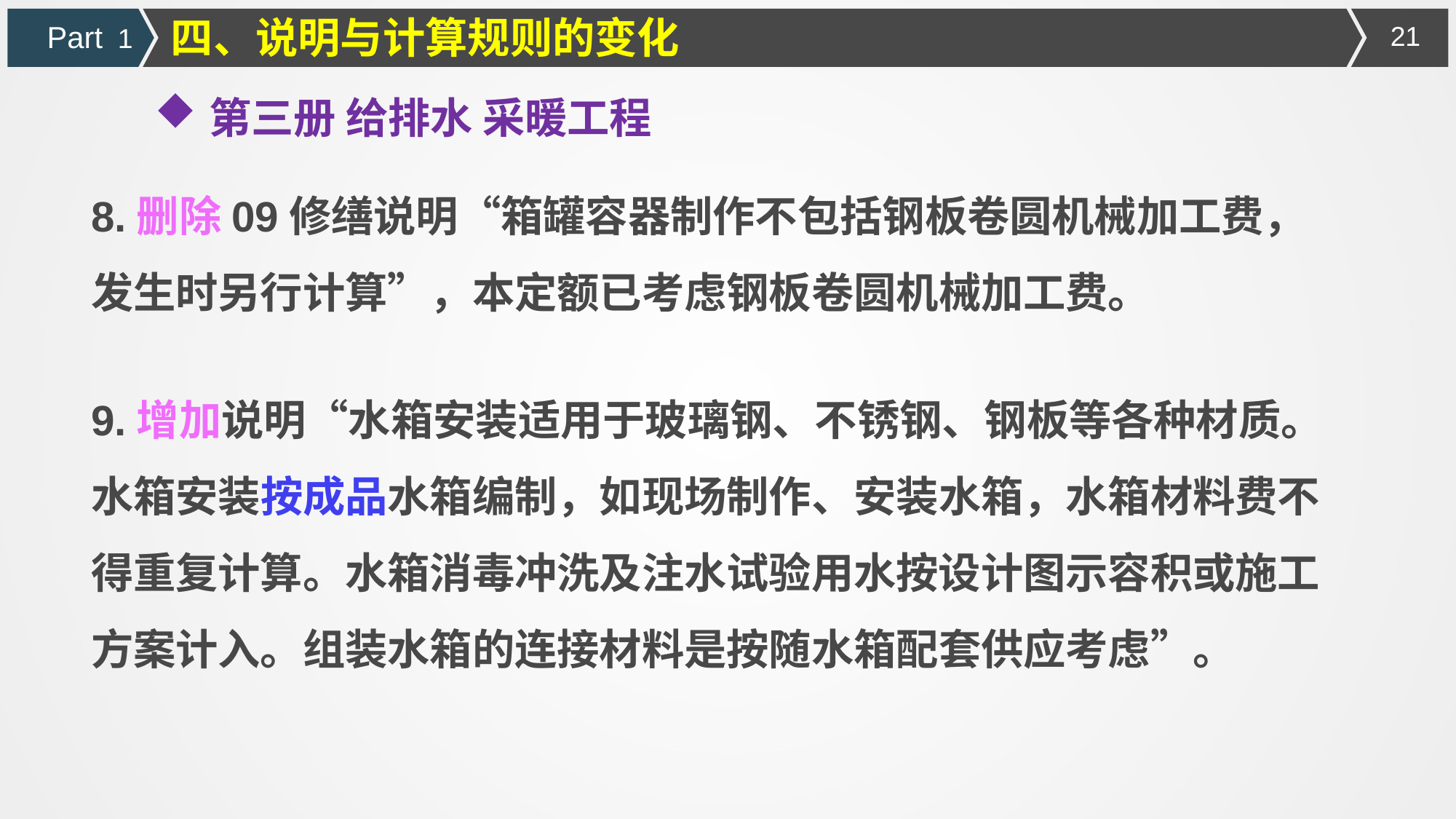

四、说明与计算规则的变化
Part  1
第三册 给排水 采暖工程
8.删除09修缮说明“箱罐容器制作不包括钢板卷圆机械加工费，发生时另行计算”，本定额已考虑钢板卷圆机械加工费。

9.增加说明“水箱安装适用于玻璃钢、不锈钢、钢板等各种材质。水箱安装按成品水箱编制，如现场制作、安装水箱，水箱材料费不得重复计算。水箱消毒冲洗及注水试验用水按设计图示容积或施工方案计入。组装水箱的连接材料是按随水箱配套供应考虑”。